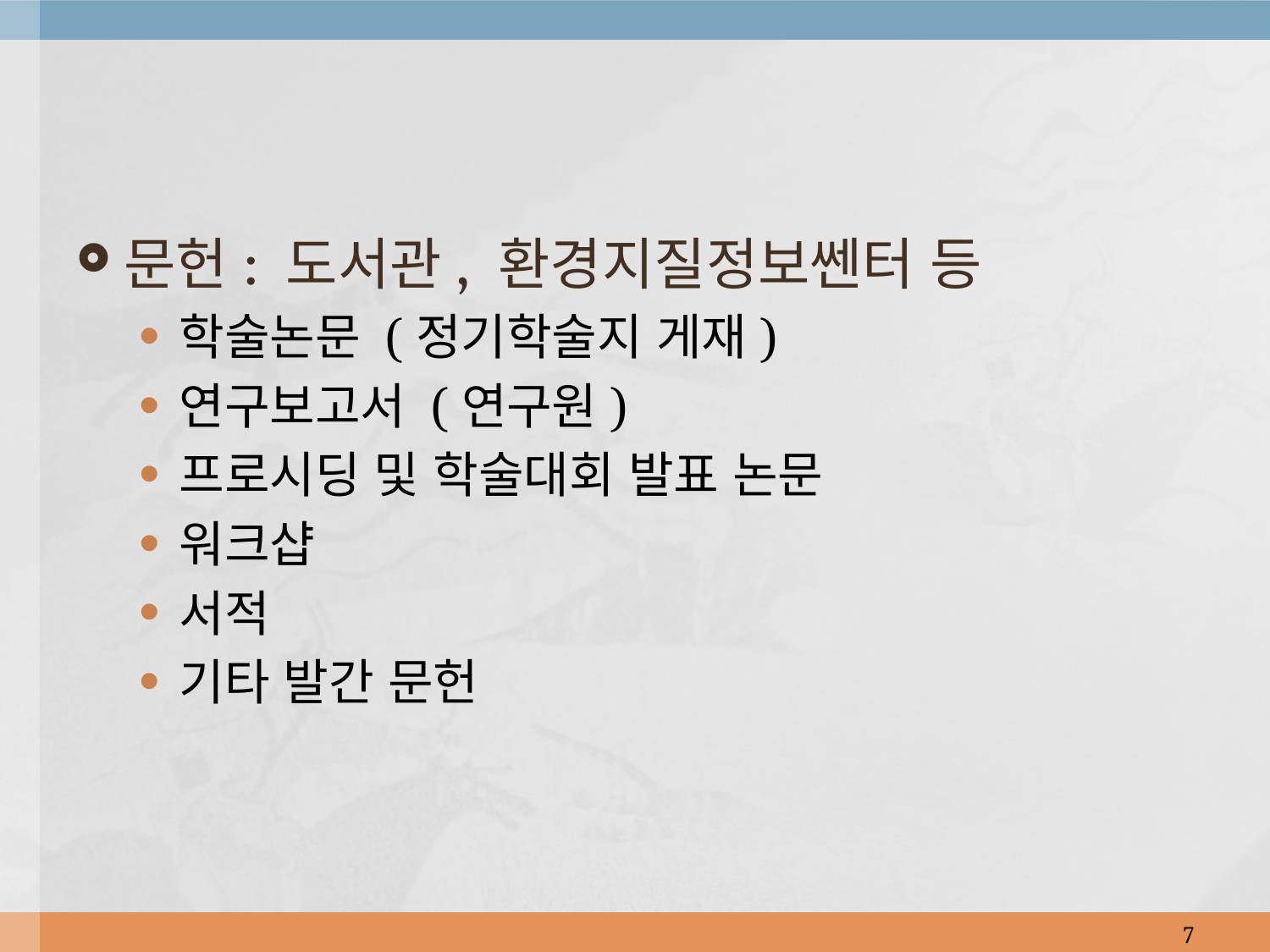

문헌: 도서관, 환경지질정보쎈터 등
학술논문 (정기학술지 게재)
연구보고서 (연구원)
프로시딩 및 학술대회 발표 논문
워크샵
서적
기타 발간 문헌
7